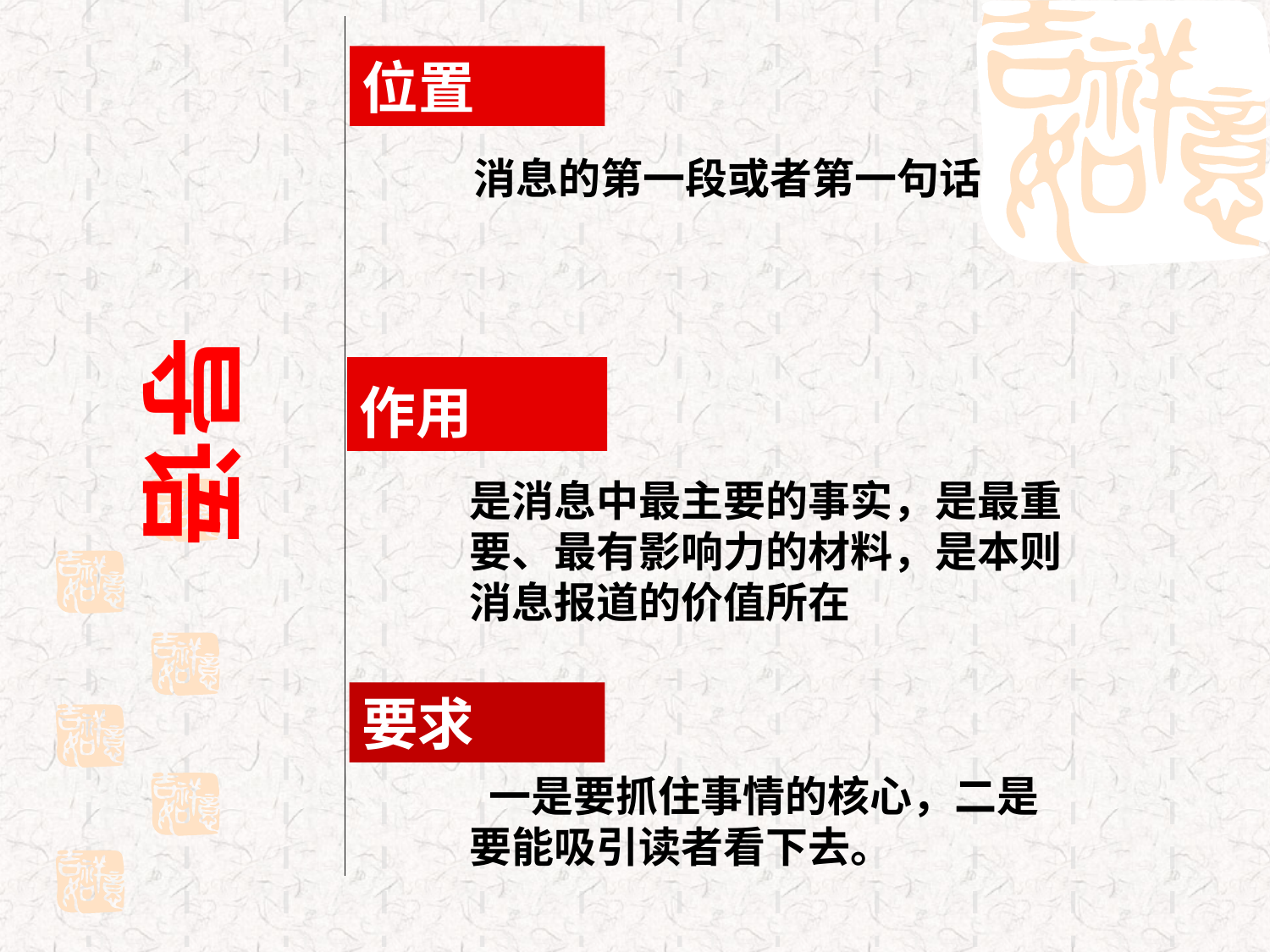

位置
消息的第一段或者第一句话
导语
作用
是消息中最主要的事实，是最重要、最有影响力的材料，是本则消息报道的价值所在
要求
 一是要抓住事情的核心，二是要能吸引读者看下去。